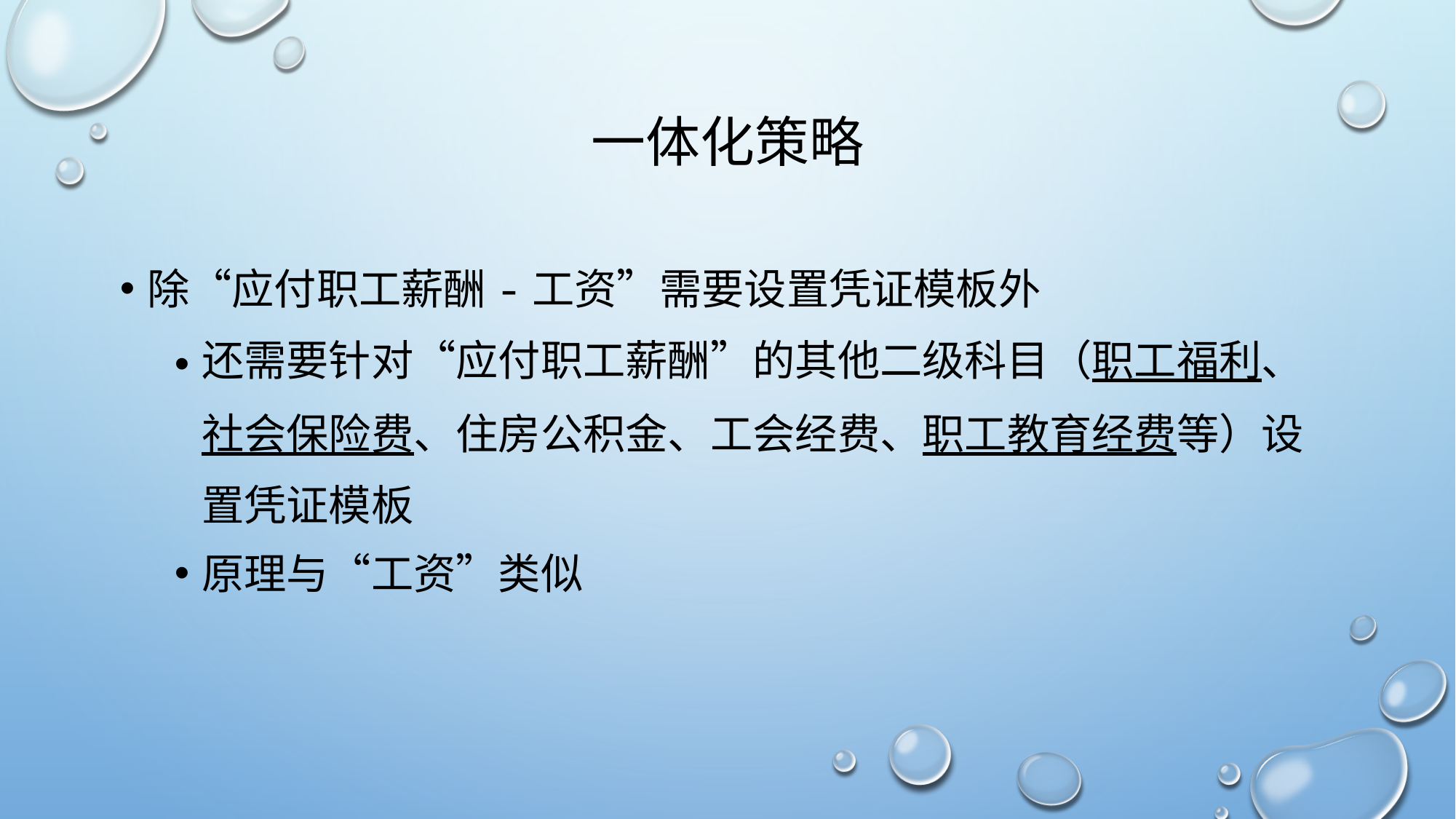

# 一体化策略
除“应付职工薪酬-工资”需要设置凭证模板外
还需要针对“应付职工薪酬”的其他二级科目（职工福利、社会保险费、住房公积金、工会经费、职工教育经费等）设置凭证模板
原理与“工资”类似